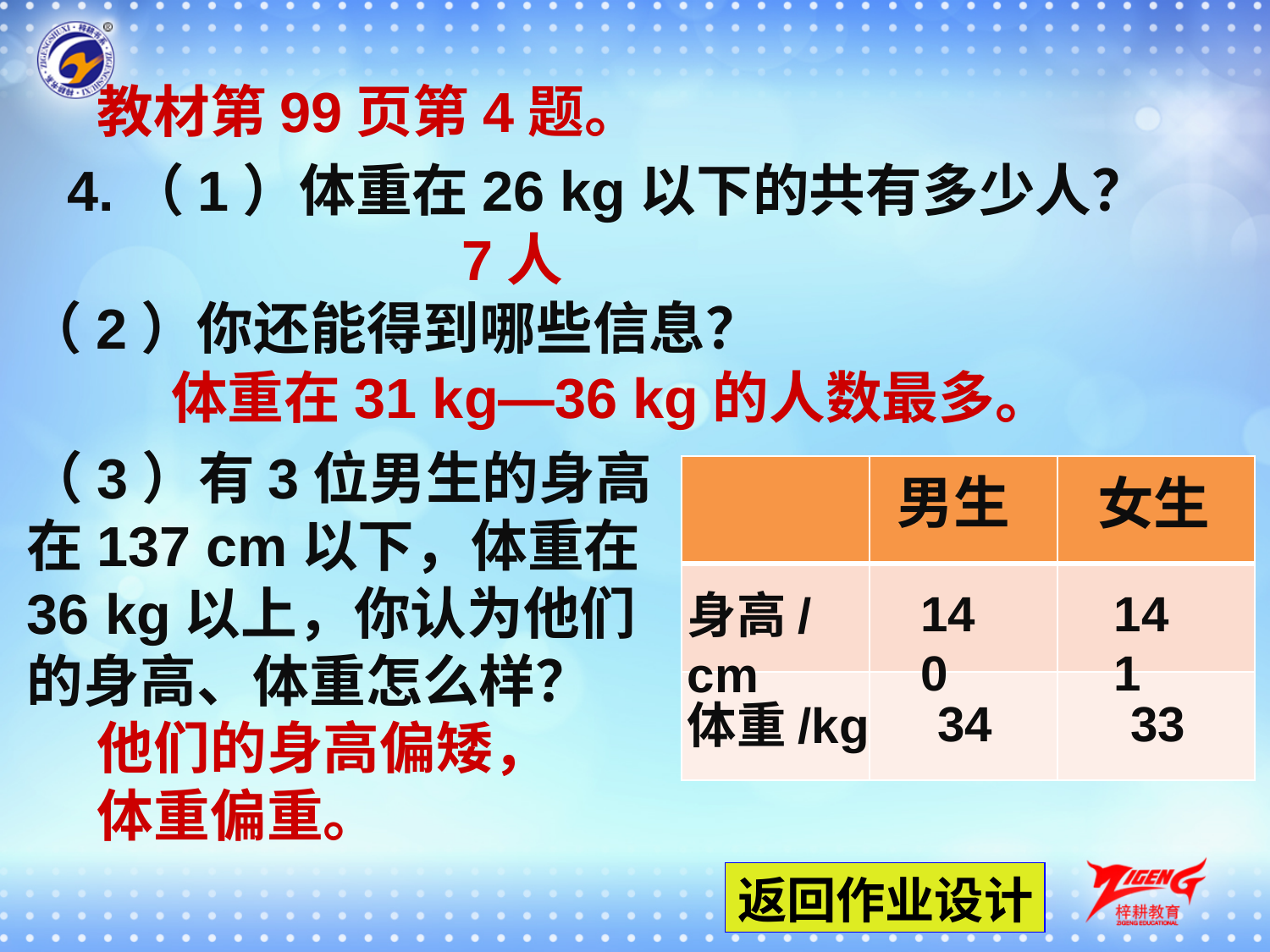

教材第99页第4题。
4.（1）体重在26 kg以下的共有多少人？
7人
（2）你还能得到哪些信息？
体重在31 kg—36 kg的人数最多。
（3）有3位男生的身高在137 cm以下，体重在36 kg以上，你认为他们的身高、体重怎么样？
|  |  |  |
| --- | --- | --- |
|  |  |  |
|  |  |  |
男生
女生
140
141
身高/cm
34
33
体重/kg
他们的身高偏矮，体重偏重。

返回作业设计